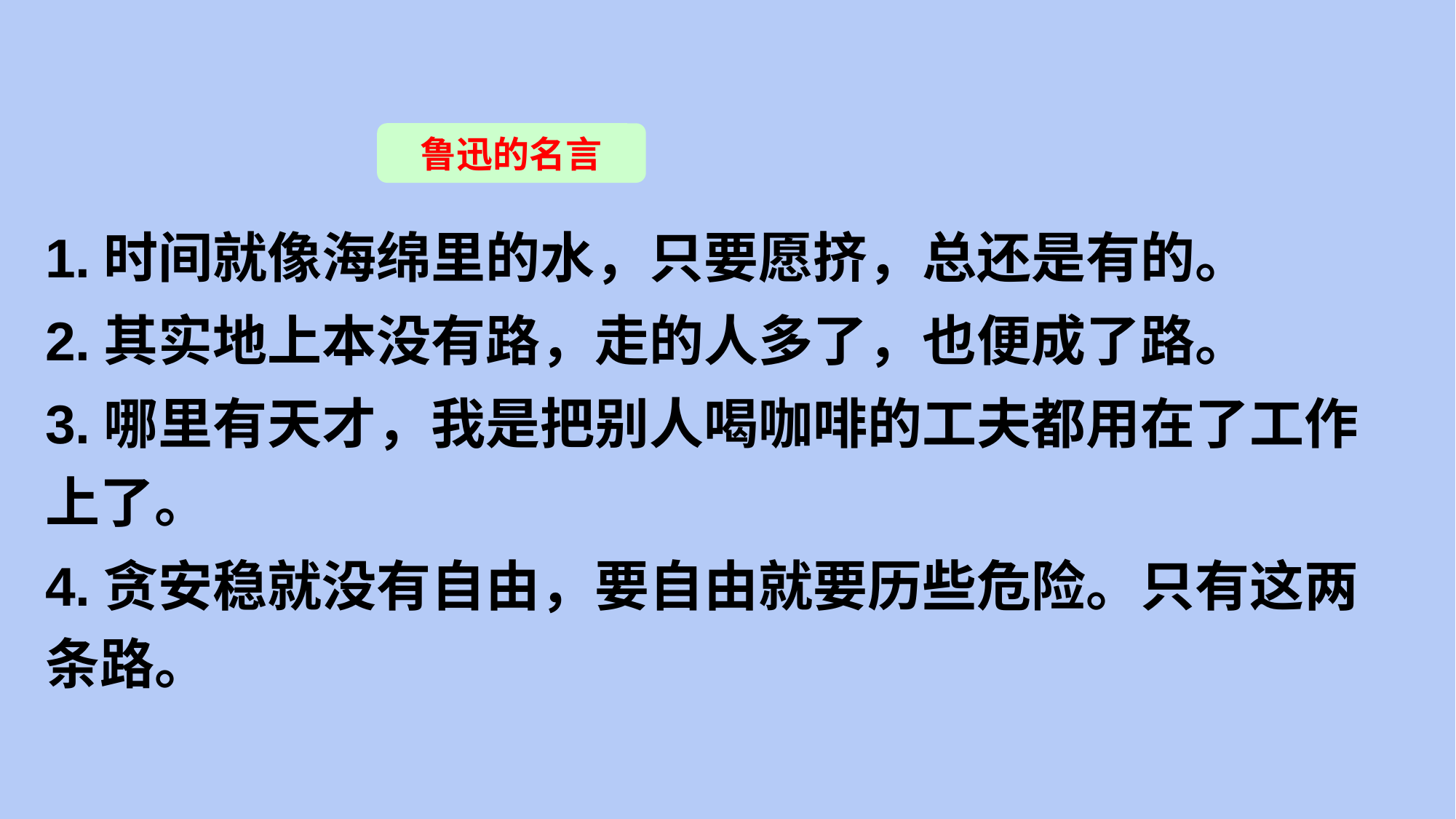

鲁迅的名言
1.时间就像海绵里的水，只要愿挤，总还是有的。
2.其实地上本没有路，走的人多了，也便成了路。
3.哪里有天才，我是把别人喝咖啡的工夫都用在了工作上了。
4.贪安稳就没有自由，要自由就要历些危险。只有这两条路。